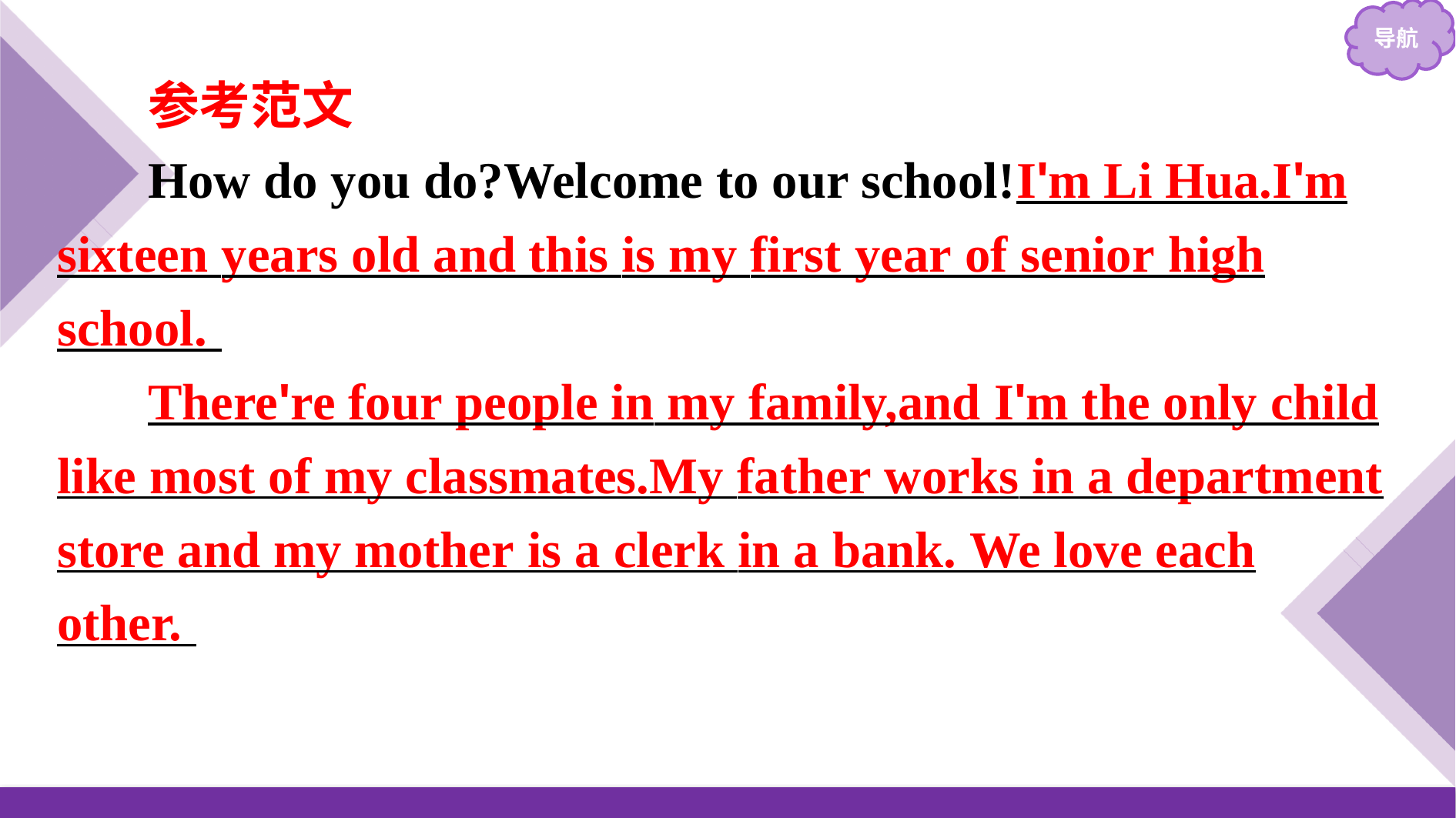

参考范文
How do you do?Welcome to our school!I'm Li Hua.I'm sixteen years old and this is my first year of senior high school.
There're four people in my family,and I'm the only child like most of my classmates.My father works in a department store and my mother is a clerk in a bank. We love each other.